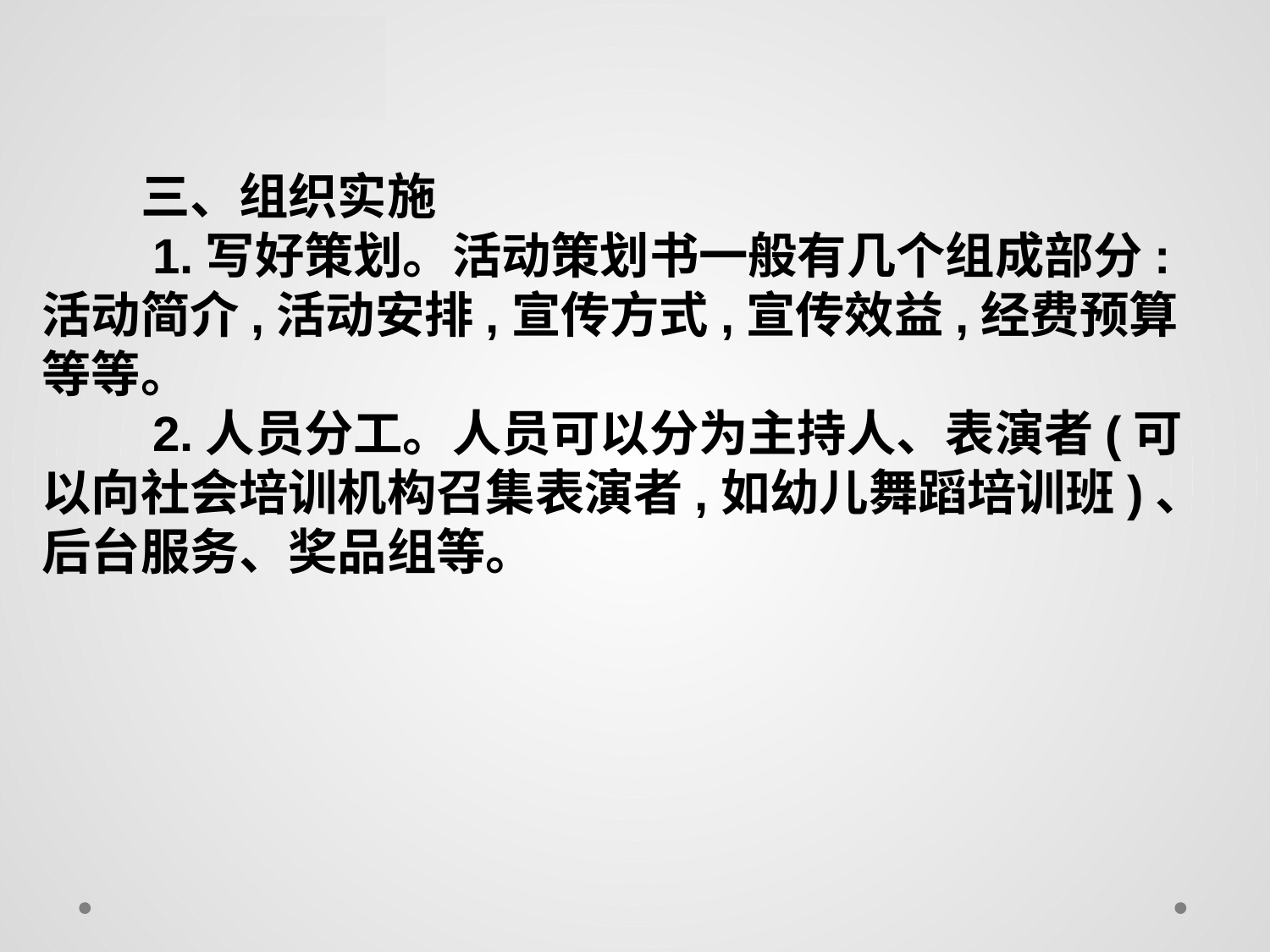

三、组织实施
　　1.写好策划。活动策划书一般有几个组成部分:活动简介,活动安排,宣传方式,宣传效益,经费预算等等。
　　2.人员分工。人员可以分为主持人、表演者(可以向社会培训机构召集表演者,如幼儿舞蹈培训班)、后台服务、奖品组等。